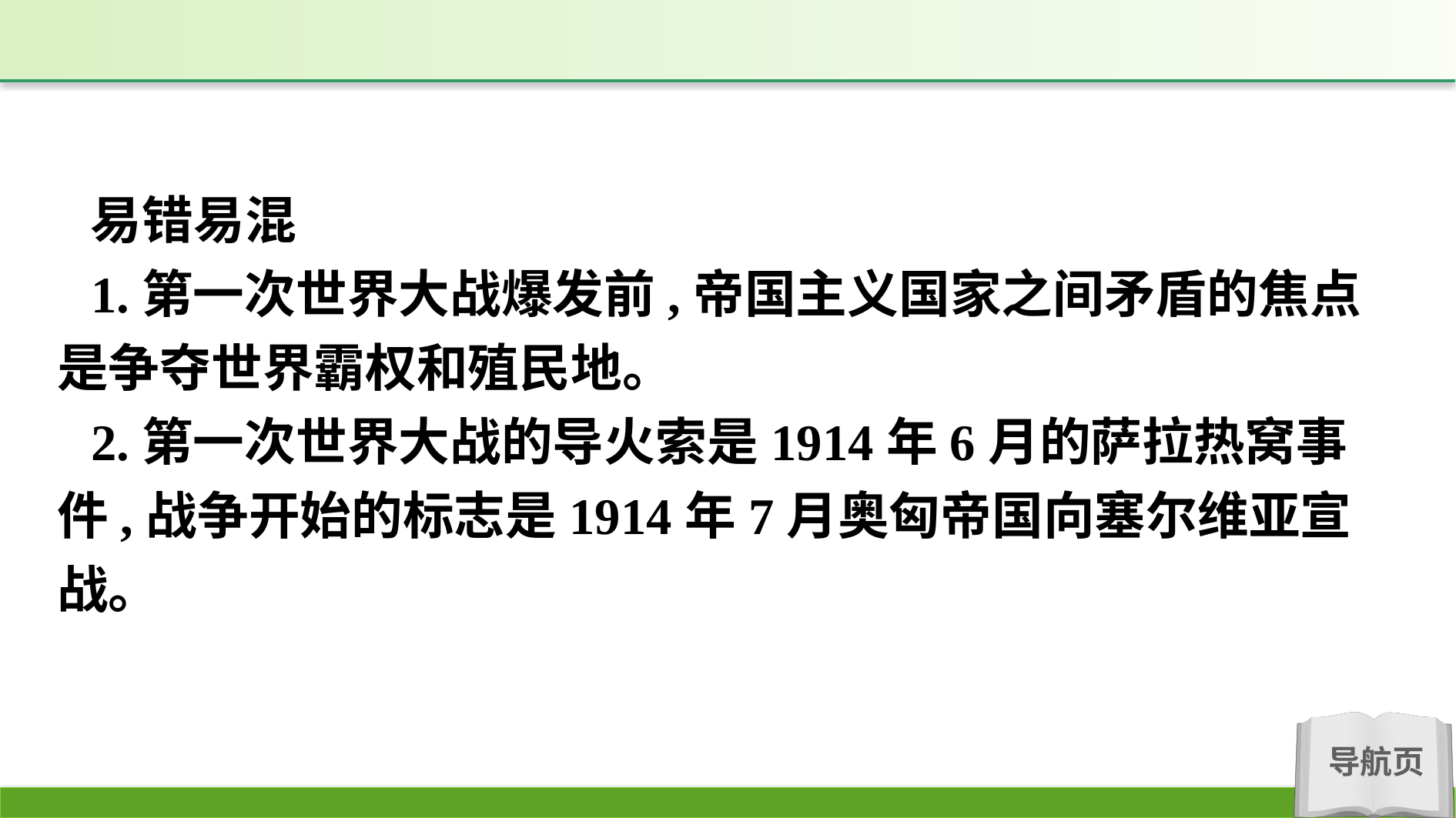

易错易混
1.第一次世界大战爆发前,帝国主义国家之间矛盾的焦点是争夺世界霸权和殖民地。
2.第一次世界大战的导火索是1914年6月的萨拉热窝事件,战争开始的标志是1914年7月奥匈帝国向塞尔维亚宣战。